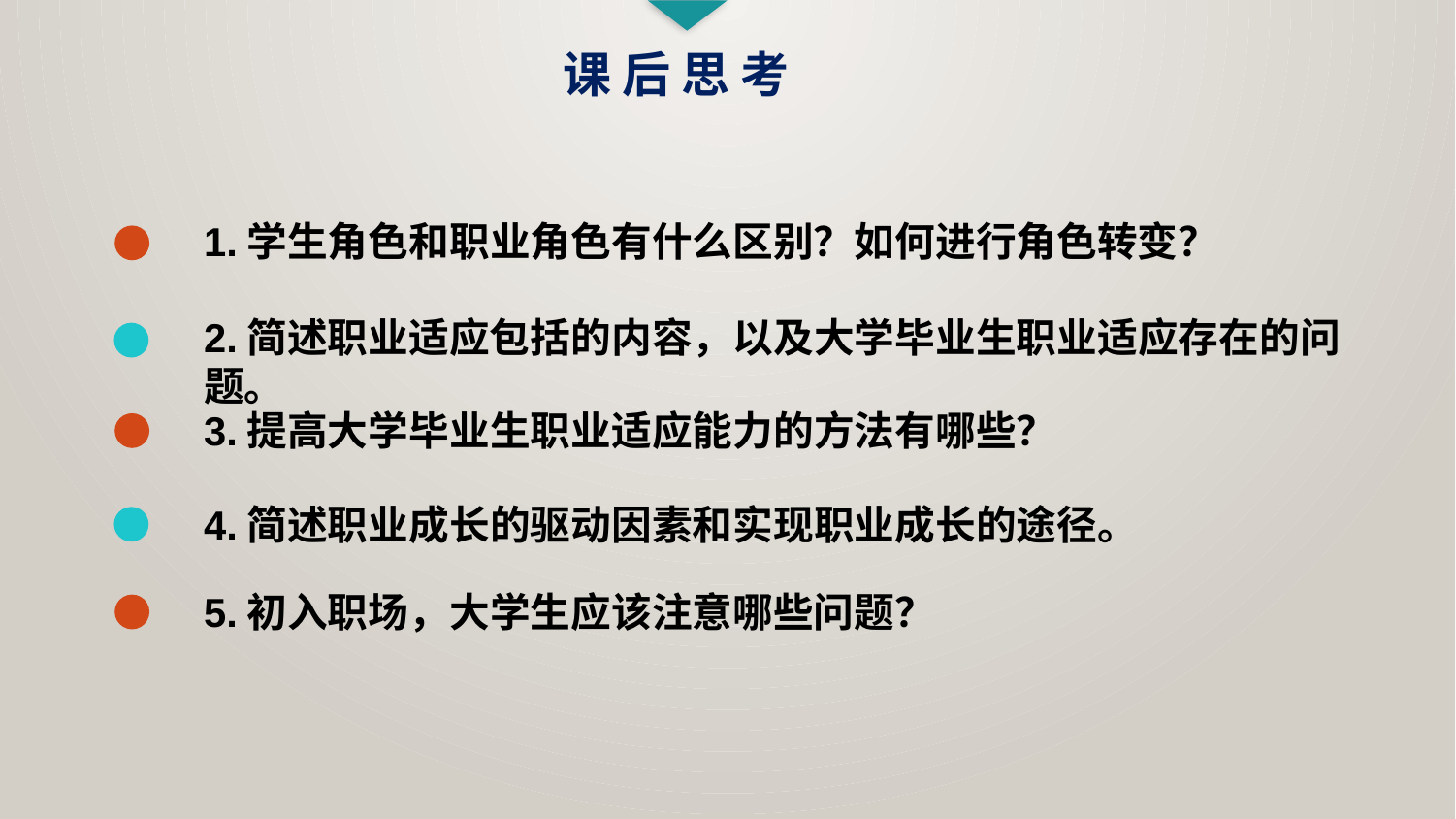

课 后 思 考
1.学生角色和职业角色有什么区别？如何进行角色转变？

2.简述职业适应包括的内容，以及大学毕业生职业适应存在的问题。

3.提高大学毕业生职业适应能力的方法有哪些？

4.简述职业成长的驱动因素和实现职业成长的途径。

5.初入职场，大学生应该注意哪些问题？

83